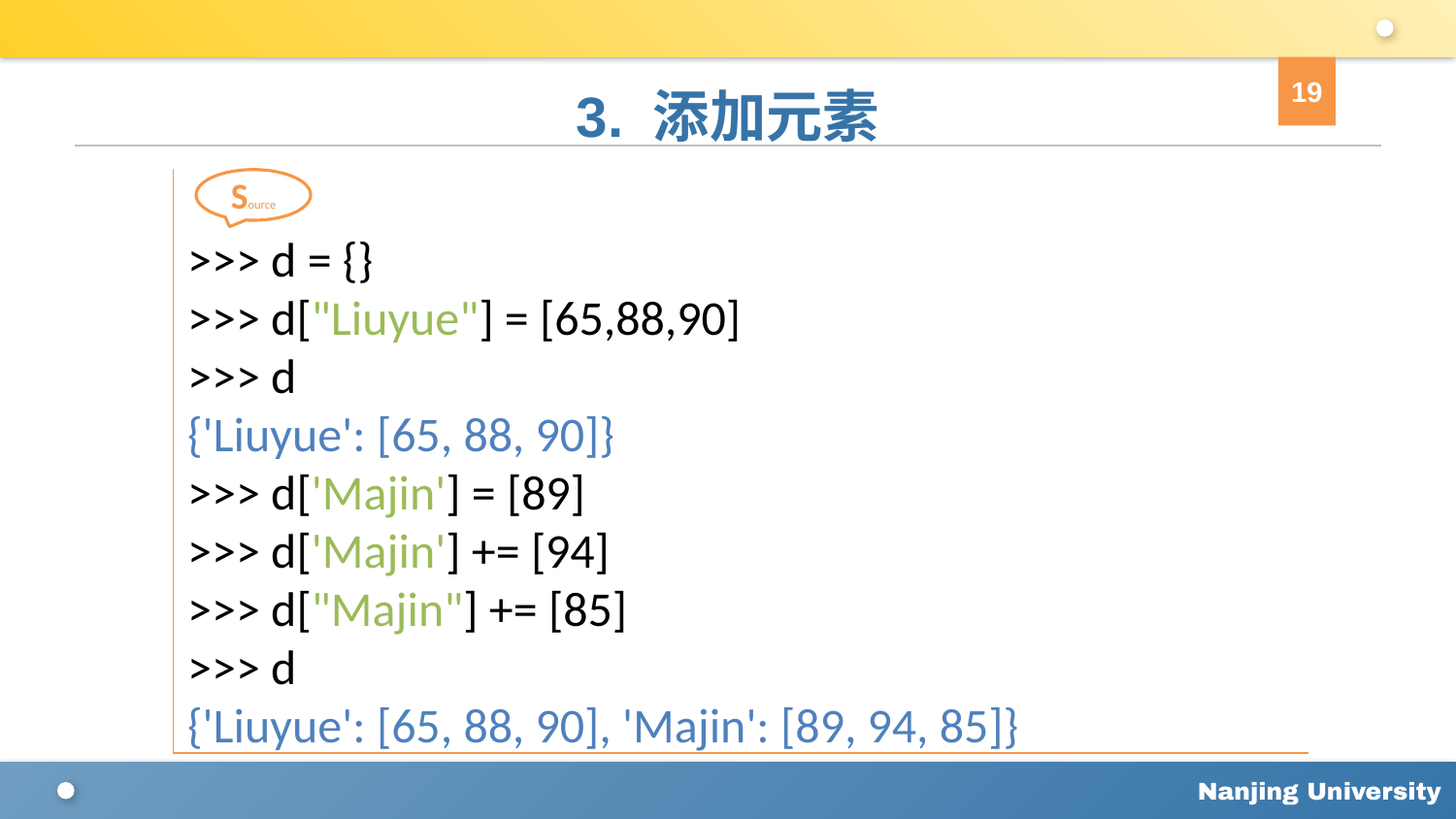

19
# 3. 添加元素

>>> d = {}
>>> d["Liuyue"] = [65,88,90]
>>> d
{'Liuyue': [65, 88, 90]}
>>> d['Majin'] = [89]
>>> d['Majin'] += [94]
>>> d["Majin"] += [85]
>>> d
{'Liuyue': [65, 88, 90], 'Majin': [89, 94, 85]}
Source